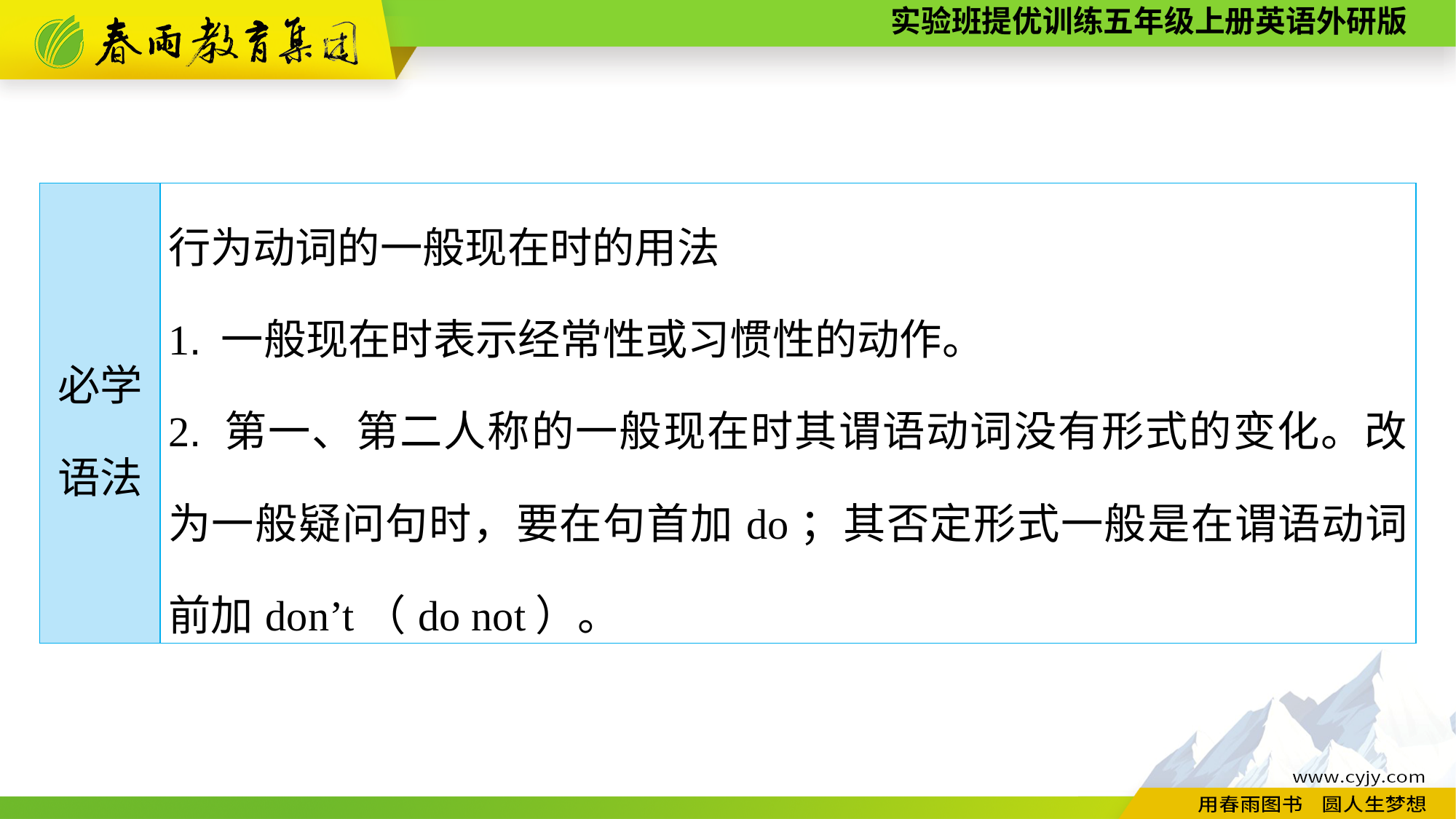

| 必学 语法 | 行为动词的一般现在时的用法 1. 一般现在时表示经常性或习惯性的动作。 2. 第一、第二人称的一般现在时其谓语动词没有形式的变化。改为一般疑问句时，要在句首加do；其否定形式一般是在谓语动词前加don’t（do not）。 |
| --- | --- |